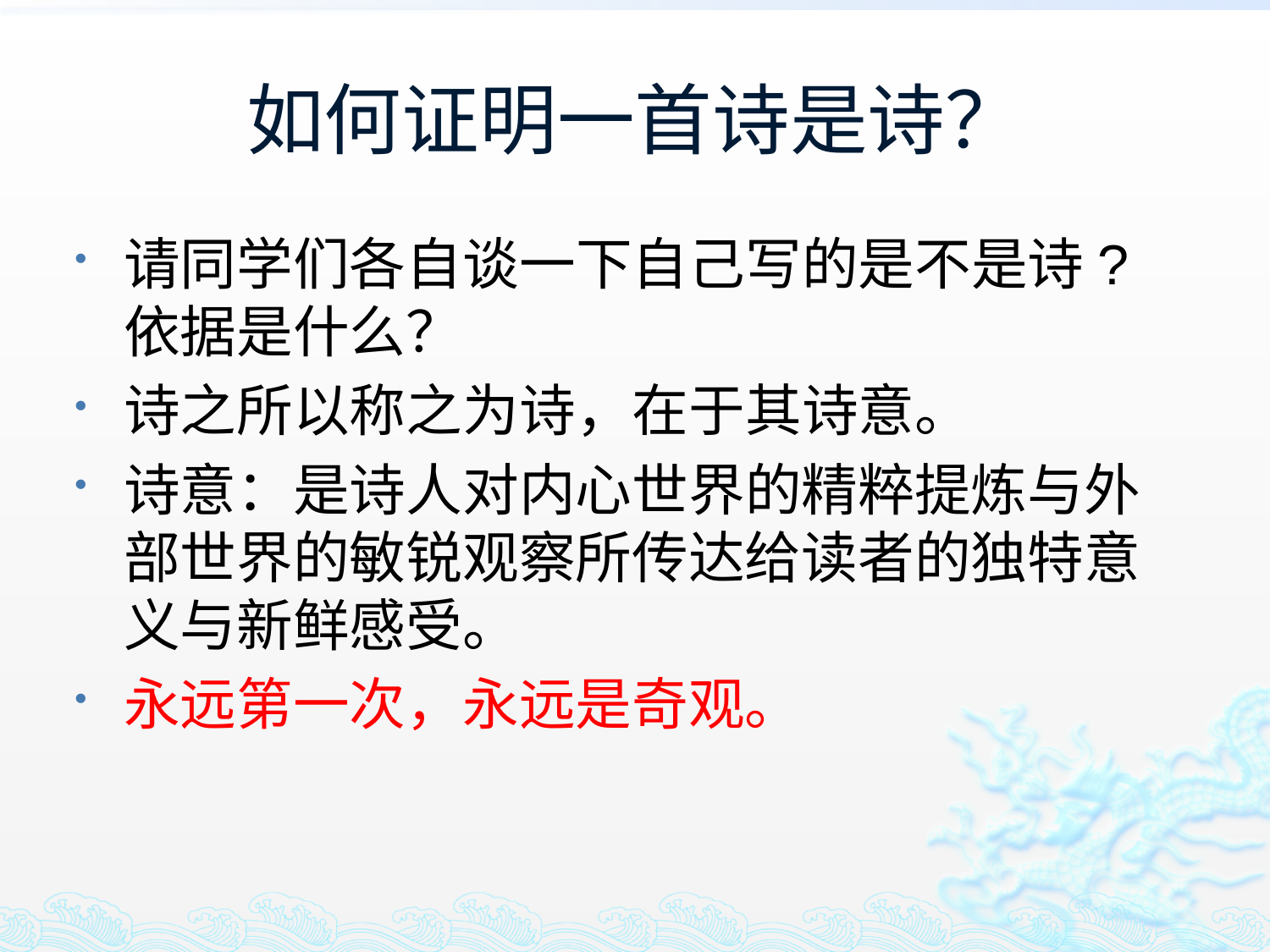

# 如何证明一首诗是诗？
请同学们各自谈一下自己写的是不是诗?依据是什么？
诗之所以称之为诗，在于其诗意。
诗意：是诗人对内心世界的精粹提炼与外部世界的敏锐观察所传达给读者的独特意义与新鲜感受。
永远第一次，永远是奇观。